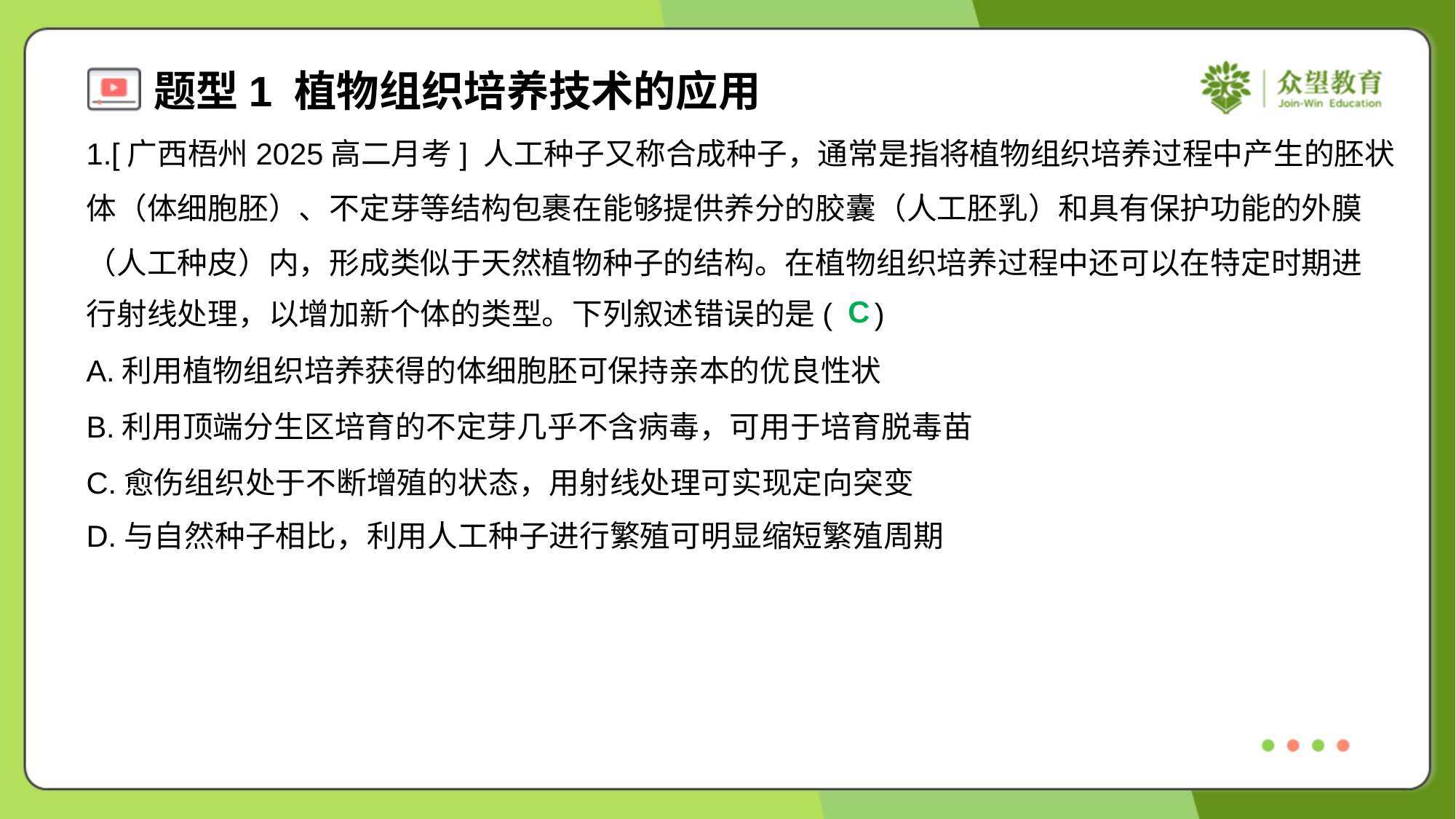

1.[广西梧州2025高二月考] 人工种子又称合成种子，通常是指将植物组织培养过程中产生的胚状
体（体细胞胚）、不定芽等结构包裹在能够提供养分的胶囊（人工胚乳）和具有保护功能的外膜
（人工种皮）内，形成类似于天然植物种子的结构。在植物组织培养过程中还可以在特定时期进
行射线处理，以增加新个体的类型。下列叙述错误的是(     )
C
A.利用植物组织培养获得的体细胞胚可保持亲本的优良性状
B.利用顶端分生区培育的不定芽几乎不含病毒，可用于培育脱毒苗
C.愈伤组织处于不断增殖的状态，用射线处理可实现定向突变
D.与自然种子相比，利用人工种子进行繁殖可明显缩短繁殖周期